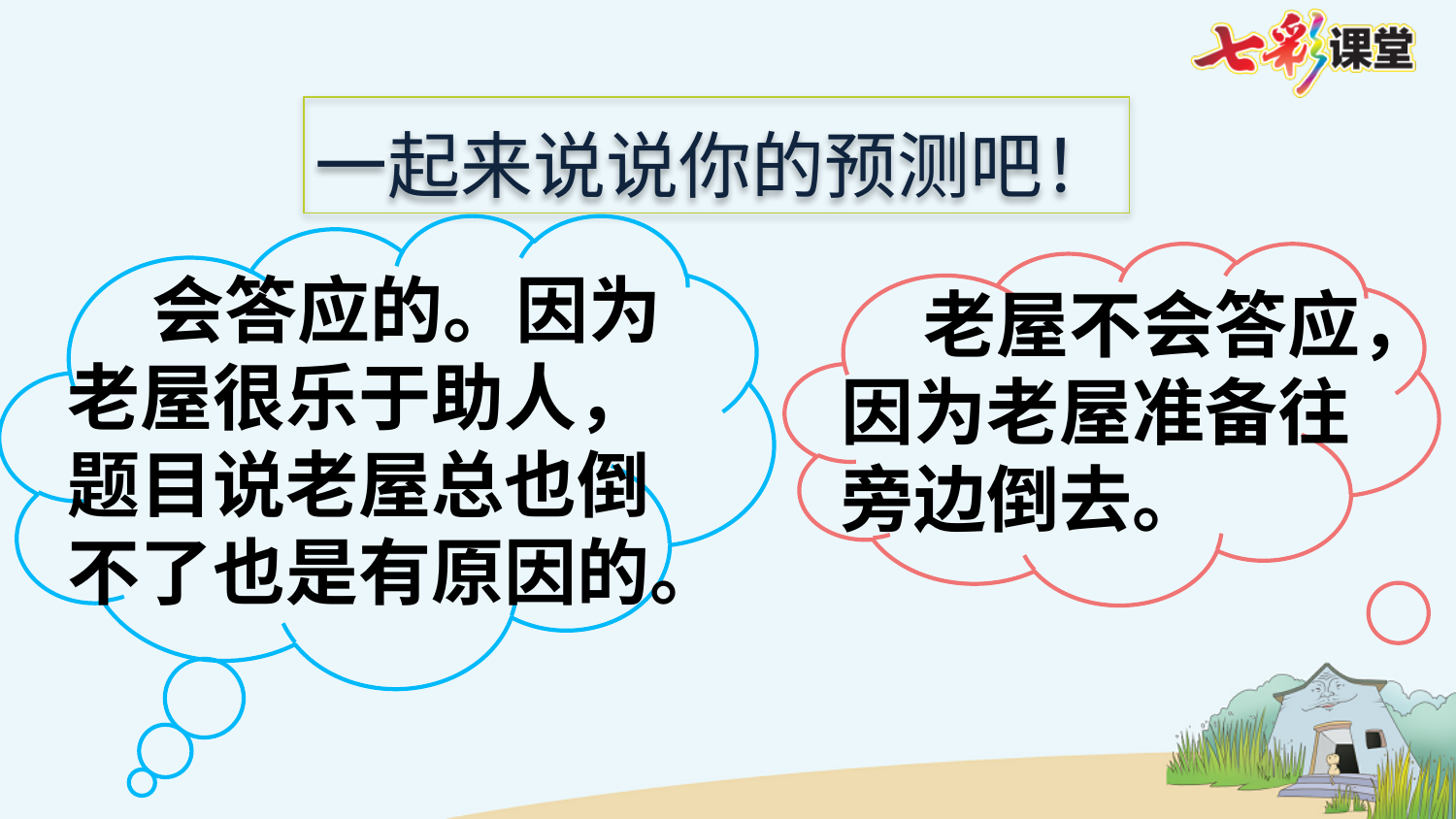

一起来说说你的预测吧！

    会答应的。因为老屋很乐于助人，题目说老屋总也倒不了也是有原因的。

    老屋不会答应，因为老屋准备往旁边倒去。